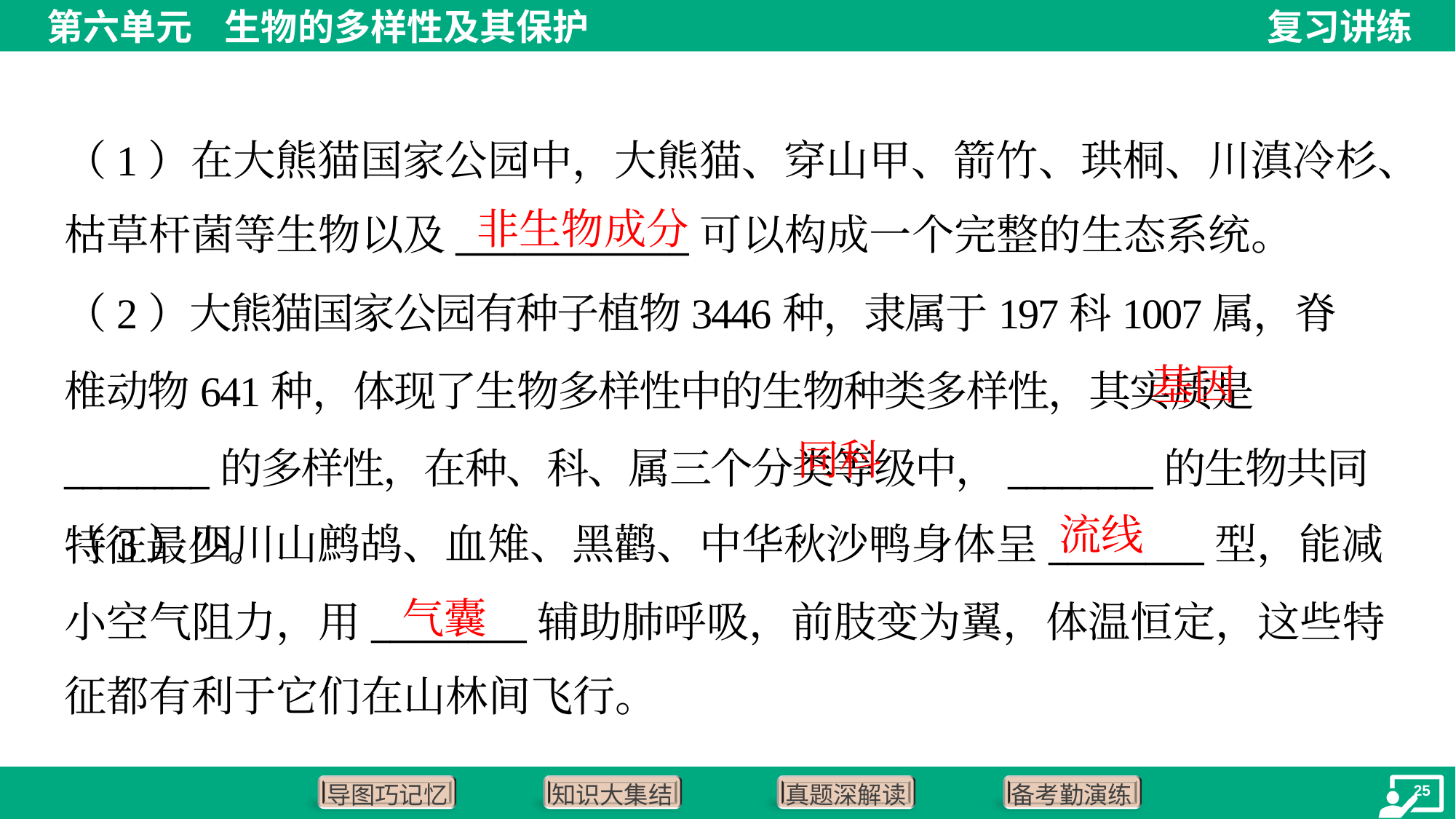

（1）在大熊猫国家公园中，大熊猫、穿山甲、箭竹、珙桐、川滇冷杉、
枯草杆菌等生物以及____________可以构成一个完整的生态系统。
非生物成分
（2）大熊猫国家公园有种子植物3446种，隶属于197科1007属，脊椎动物641种，体现了生物多样性中的生物种类多样性，其实质是________的多样性，在种、科、属三个分类等级中，________的生物共同特征最少。
基因
同科
流线
（3）四川山鹧鸪、血雉、黑鹳、中华秋沙鸭身体呈________型，能减
小空气阻力，用________辅助肺呼吸，前肢变为翼，体温恒定，这些特
征都有利于它们在山林间飞行。
气囊